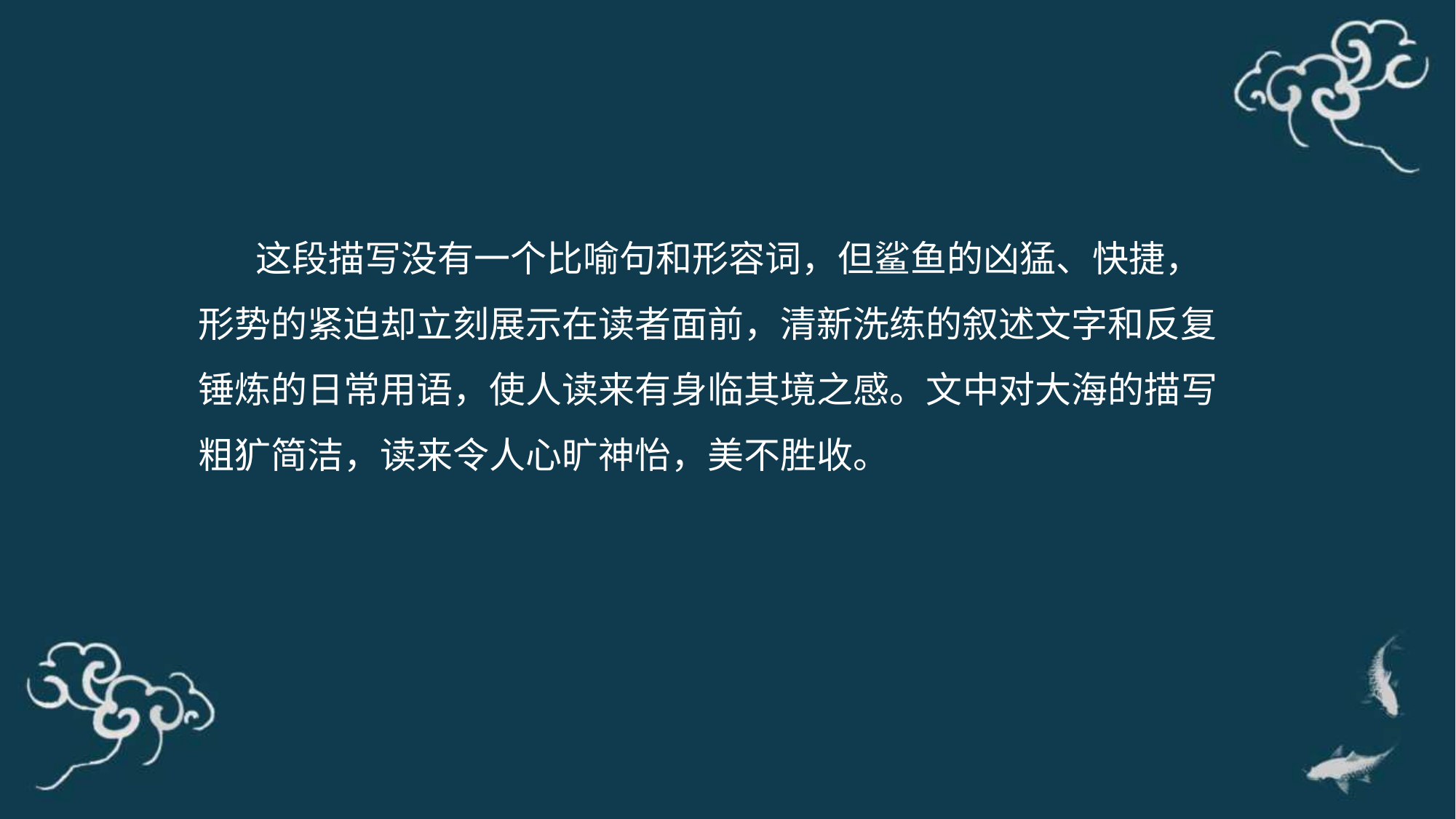

这段描写没有一个比喻句和形容词，但鲨鱼的凶猛、快捷，形势的紧迫却立刻展示在读者面前，清新洗练的叙述文字和反复锤炼的日常用语，使人读来有身临其境之感。文中对大海的描写粗犷简洁，读来令人心旷神怡，美不胜收。